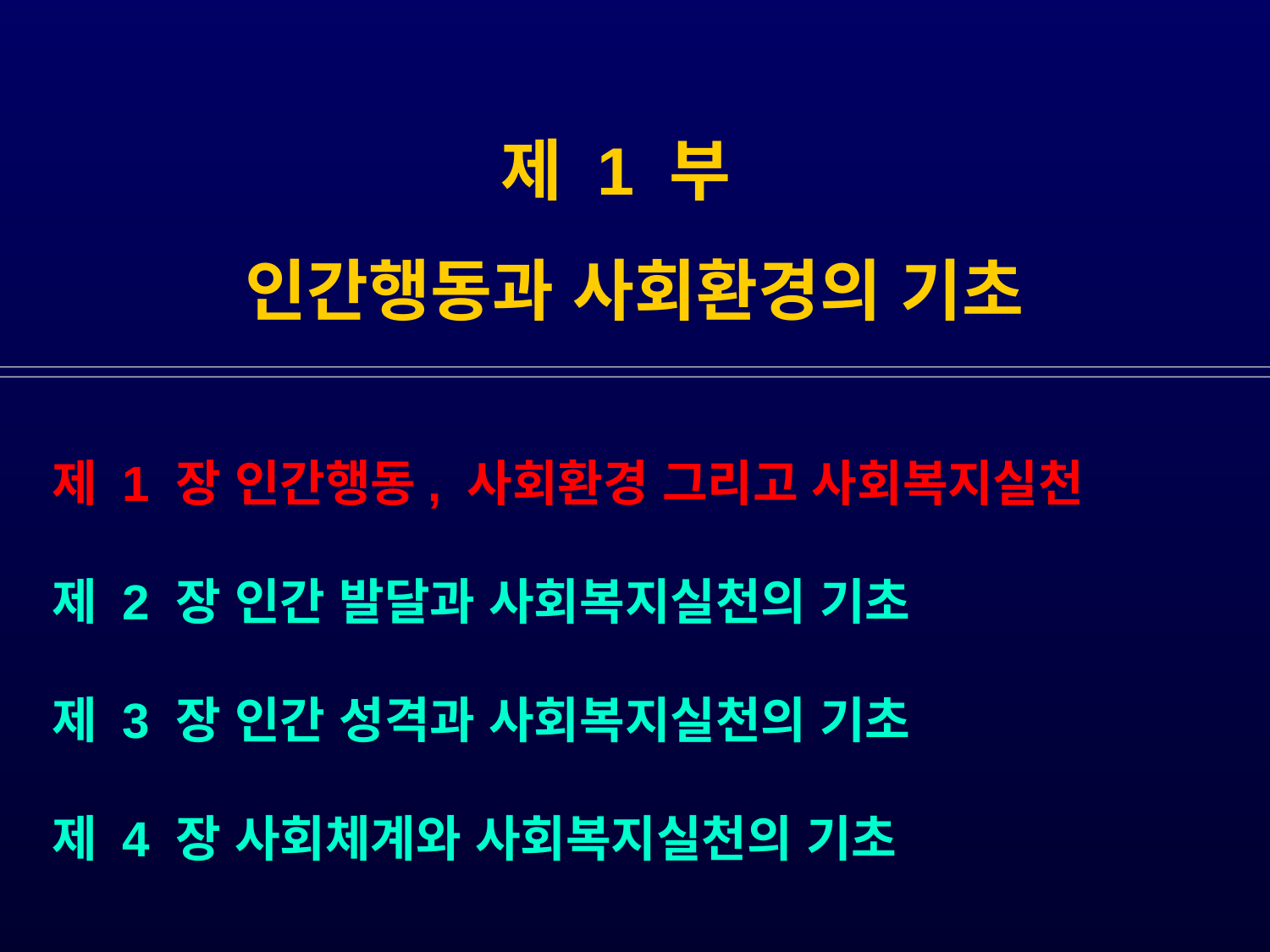

# 제 1 부 인간행동과 사회환경의 기초

  제 1 장 인간행동, 사회환경 그리고 사회복지실천
  제 2 장 인간 발달과 사회복지실천의 기초
  제 3 장 인간 성격과 사회복지실천의 기초
  제 4 장 사회체계와 사회복지실천의 기초